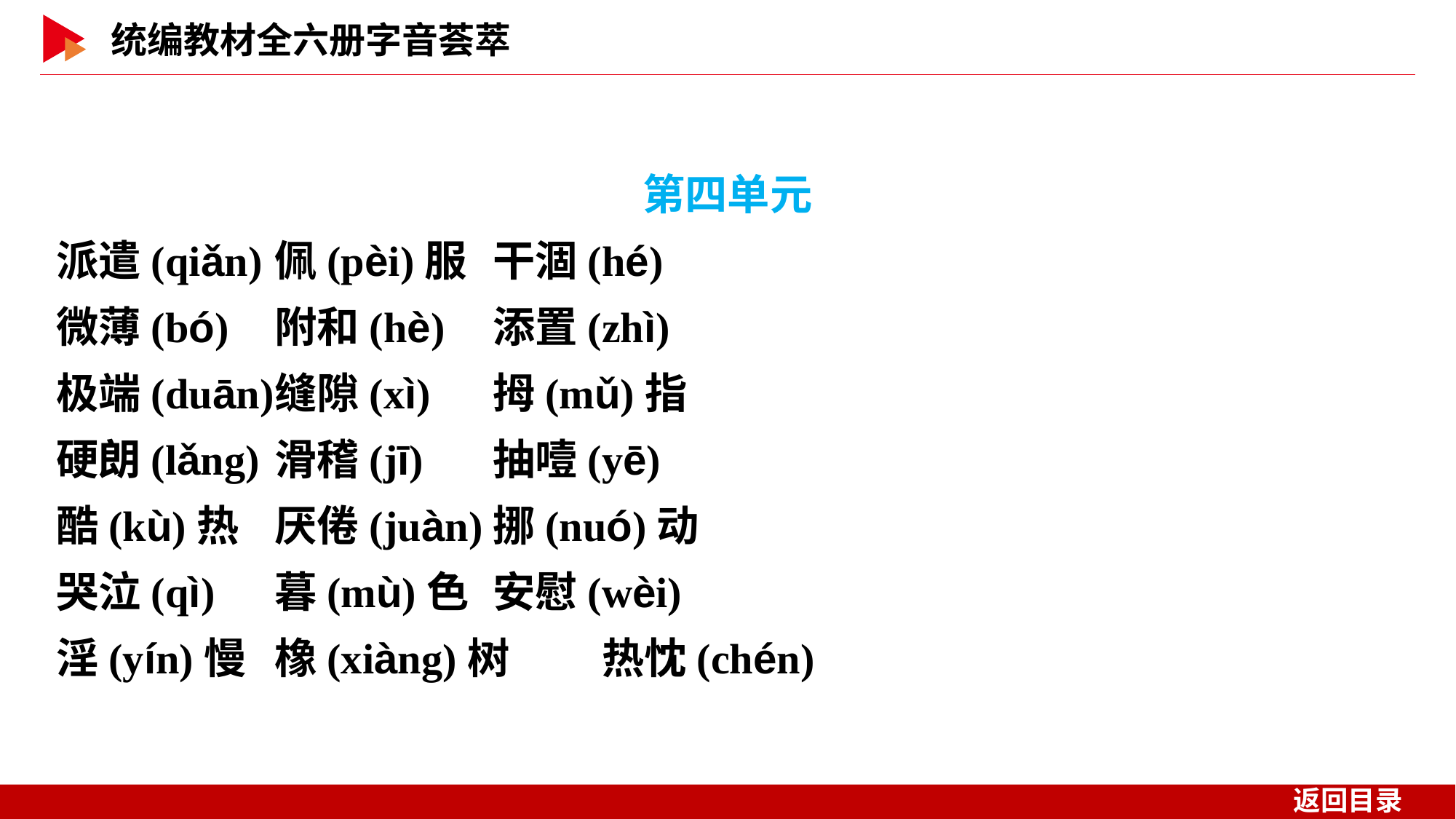

第四单元
派遣(qiǎn)	佩(pèi)服	干涸(hé)
微薄(bó)	附和(hè)	添置(zhì)
极端(duān)	缝隙(xì)	拇(mǔ)指
硬朗(lǎng)	滑稽(jī)	抽噎(yē)
酷(kù)热	厌倦(juàn)	挪(nuó)动
哭泣(qì)	暮(mù)色	安慰(wèi)
淫(yín)慢	橡(xiàng)树	热忱(chén)